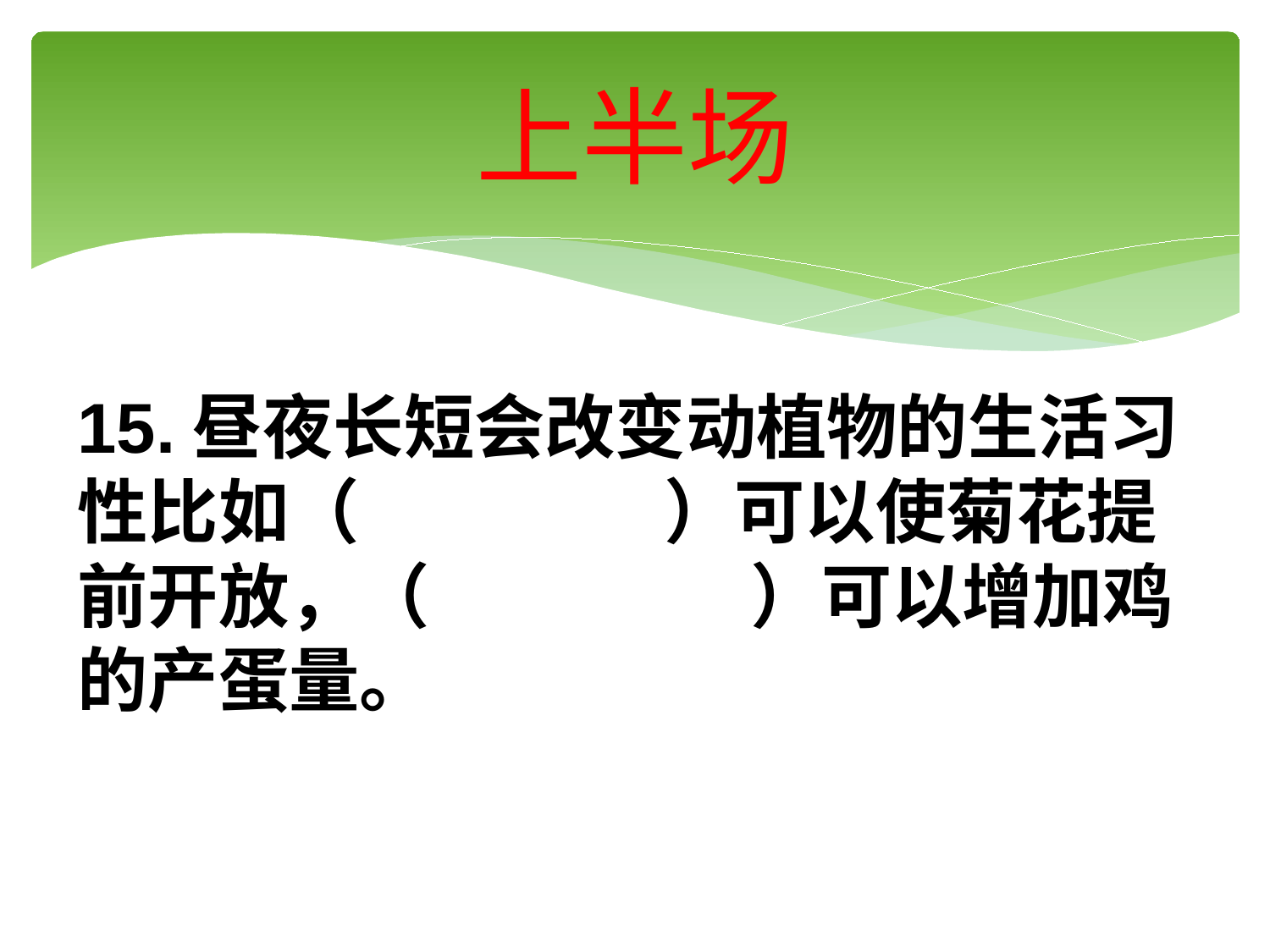

# 上半场
15.昼夜长短会改变动植物的生活习性比如（                   ）可以使菊花提前开放，（                    ）可以增加鸡的产蛋量。